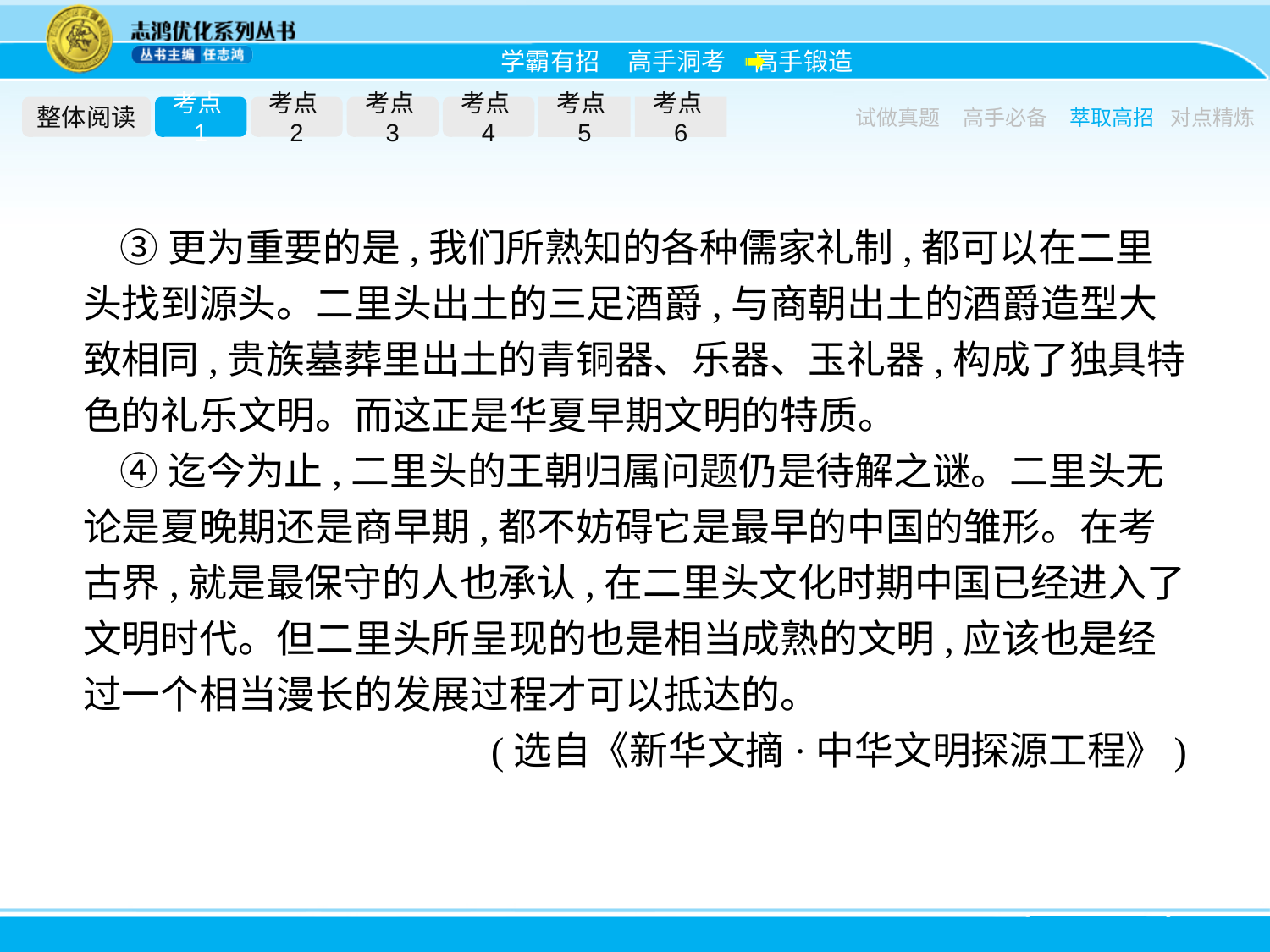

整体阅读
考点1
考点2
考点3
考点4
考点5
考点6
试做真题
高手必备
萃取高招
对点精炼
③更为重要的是,我们所熟知的各种儒家礼制,都可以在二里头找到源头。二里头出土的三足酒爵,与商朝出土的酒爵造型大致相同,贵族墓葬里出土的青铜器、乐器、玉礼器,构成了独具特色的礼乐文明。而这正是华夏早期文明的特质。
④迄今为止,二里头的王朝归属问题仍是待解之谜。二里头无论是夏晚期还是商早期,都不妨碍它是最早的中国的雏形。在考古界,就是最保守的人也承认,在二里头文化时期中国已经进入了文明时代。但二里头所呈现的也是相当成熟的文明,应该也是经过一个相当漫长的发展过程才可以抵达的。
(选自《新华文摘·中华文明探源工程》)